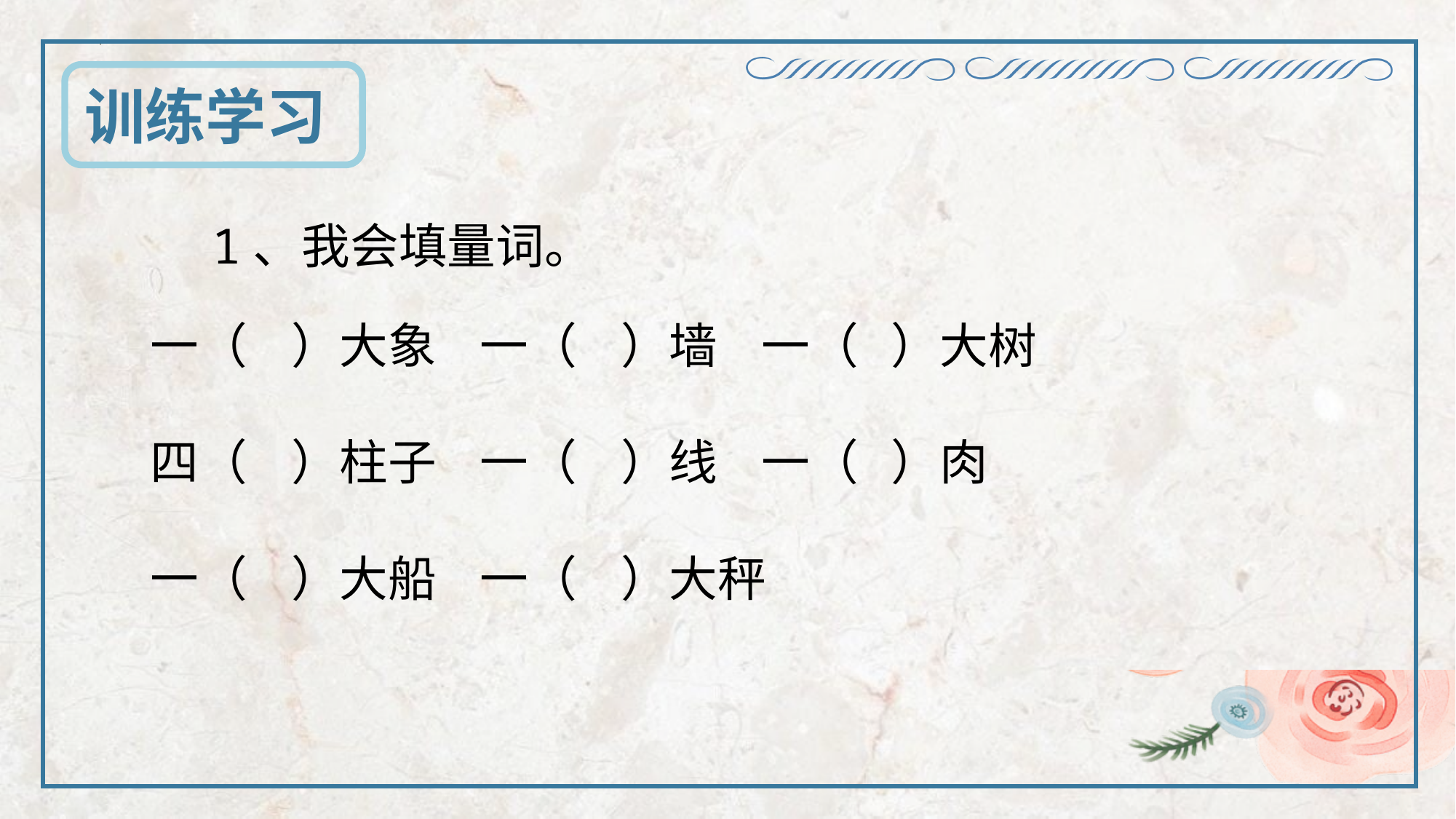

训练学习
1、我会填量词。
一（    ）大象    一（    ）墙    一（   ）大树

四（    ）柱子    一（    ）线    一（   ）肉

一（    ）大船    一（    ）大秤